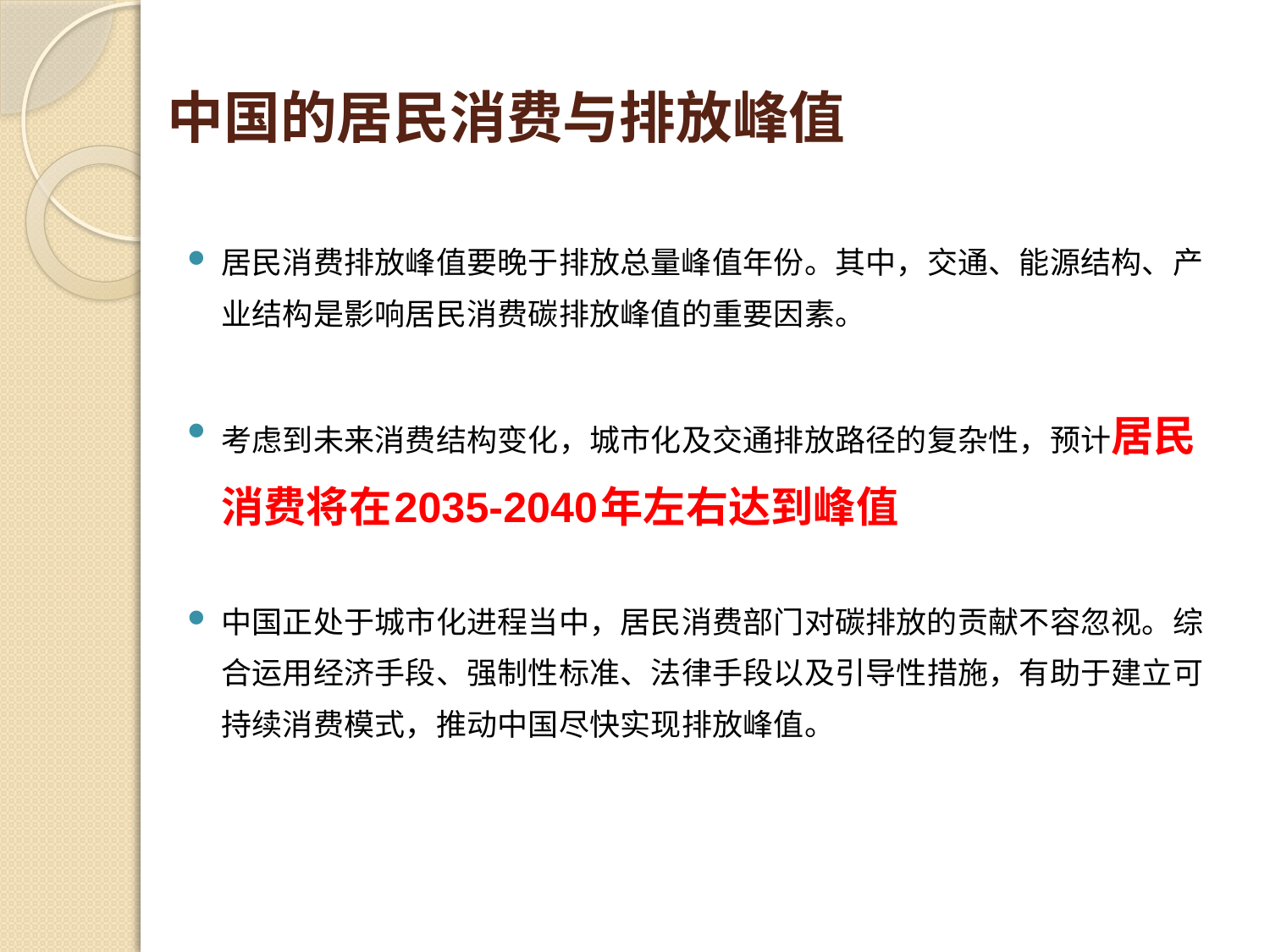

# 中国的居民消费与排放峰值
居民消费排放峰值要晚于排放总量峰值年份。其中，交通、能源结构、产业结构是影响居民消费碳排放峰值的重要因素。

考虑到未来消费结构变化，城市化及交通排放路径的复杂性，预计居民消费将在2035-2040年左右达到峰值

中国正处于城市化进程当中，居民消费部门对碳排放的贡献不容忽视。综合运用经济手段、强制性标准、法律手段以及引导性措施，有助于建立可持续消费模式，推动中国尽快实现排放峰值。